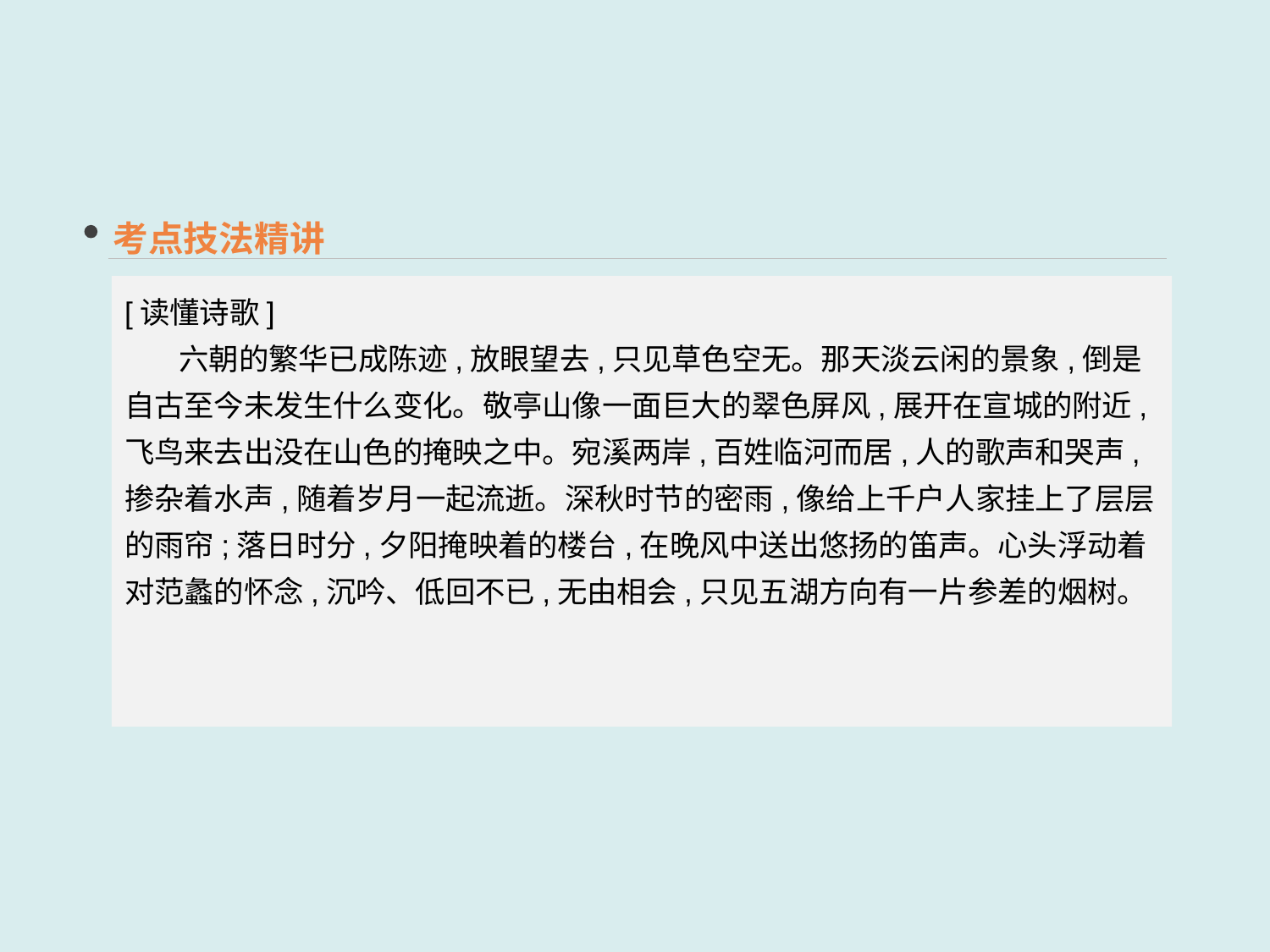

考点技法精讲

[读懂诗歌]
       六朝的繁华已成陈迹,放眼望去,只见草色空无。那天淡云闲的景象,倒是自古至今未发生什么变化。敬亭山像一面巨大的翠色屏风,展开在宣城的附近,飞鸟来去出没在山色的掩映之中。宛溪两岸,百姓临河而居,人的歌声和哭声,掺杂着水声,随着岁月一起流逝。深秋时节的密雨,像给上千户人家挂上了层层的雨帘;落日时分,夕阳掩映着的楼台,在晚风中送出悠扬的笛声。心头浮动着对范蠡的怀念,沉吟、低回不已,无由相会,只见五湖方向有一片参差的烟树。